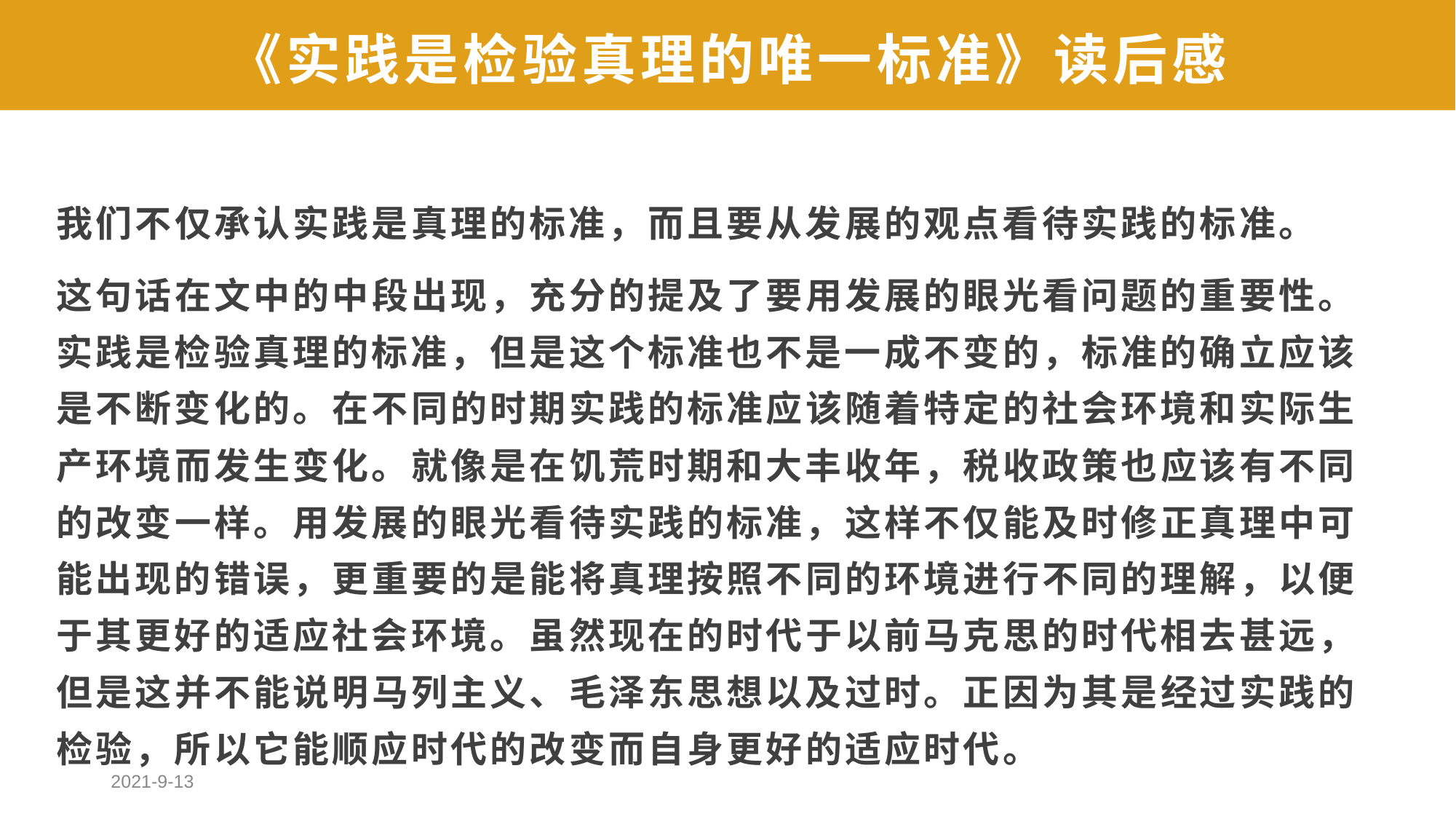

《实践是检验真理的唯一标准》读后感

我们不仅承认实践是真理的标准，而且要从发展的观点看待实践的标准。
这句话在文中的中段出现，充分的提及了要用发展的眼光看问题的重要性。实践是检验真理的标准，但是这个标准也不是一成不变的，标准的确立应该是不断变化的。在不同的时期实践的标准应该随着特定的社会环境和实际生产环境而发生变化。就像是在饥荒时期和大丰收年，税收政策也应该有不同的改变一样。用发展的眼光看待实践的标准，这样不仅能及时修正真理中可能出现的错误，更重要的是能将真理按照不同的环境进行不同的理解，以便于其更好的适应社会环境。虽然现在的时代于以前马克思的时代相去甚远，但是这并不能说明马列主义、毛泽东思想以及过时。正因为其是经过实践的检验，所以它能顺应时代的改变而自身更好的适应时代。
2021-9-13